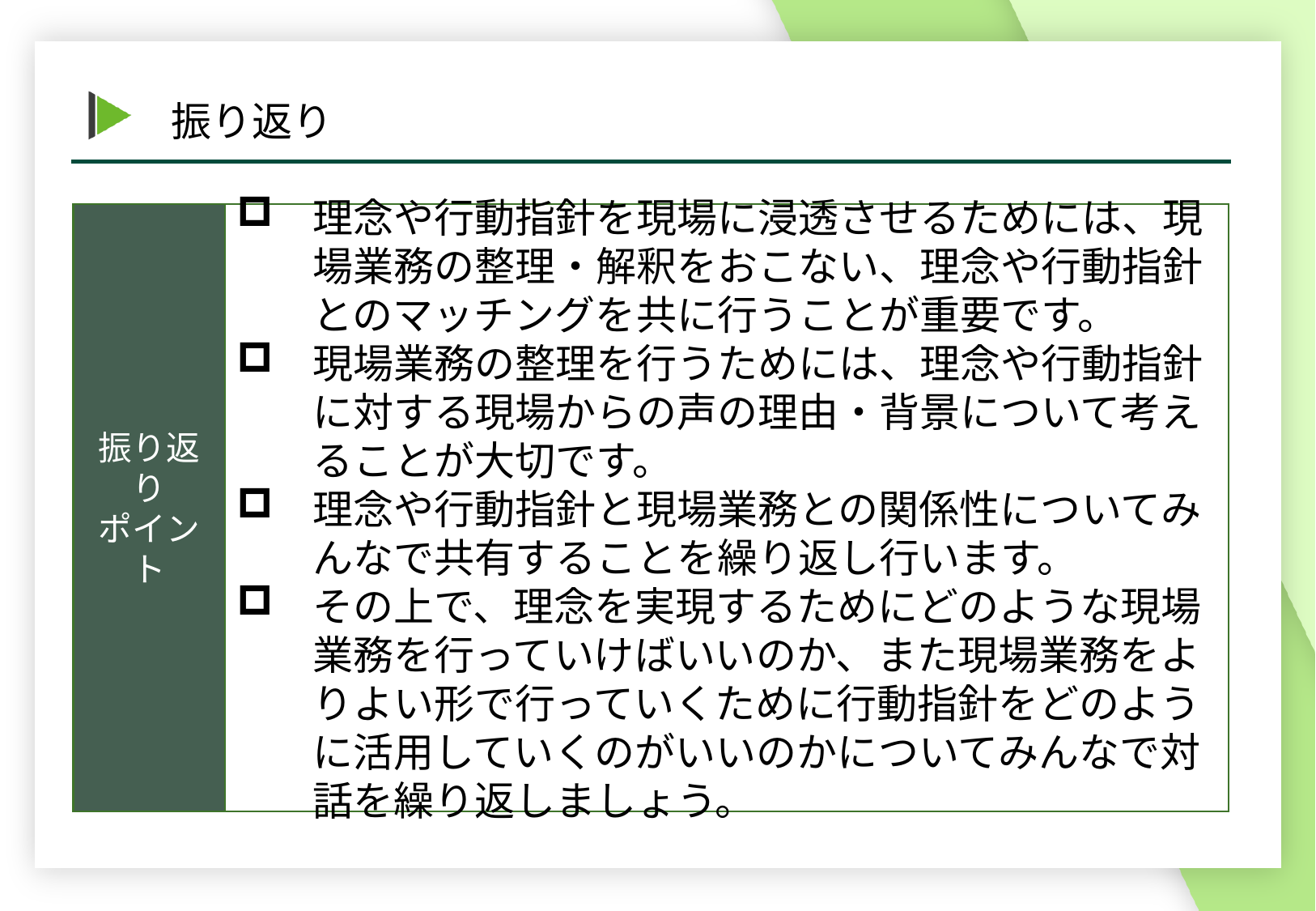

理念や行動指針を現場に浸透させるためには、現場業務の整理・解釈をおこない、理念や行動指針とのマッチングを共に行うことが重要です。
現場業務の整理を行うためには、理念や行動指針に対する現場からの声の理由・背景について考えることが大切です。
理念や行動指針と現場業務との関係性についてみんなで共有することを繰り返し行います。
その上で、理念を実現するためにどのような現場業務を行っていけばいいのか、また現場業務をよりよい形で行っていくために行動指針をどのように活用していくのがいいのかについてみんなで対話を繰り返しましょう。
振り返り
ポイント